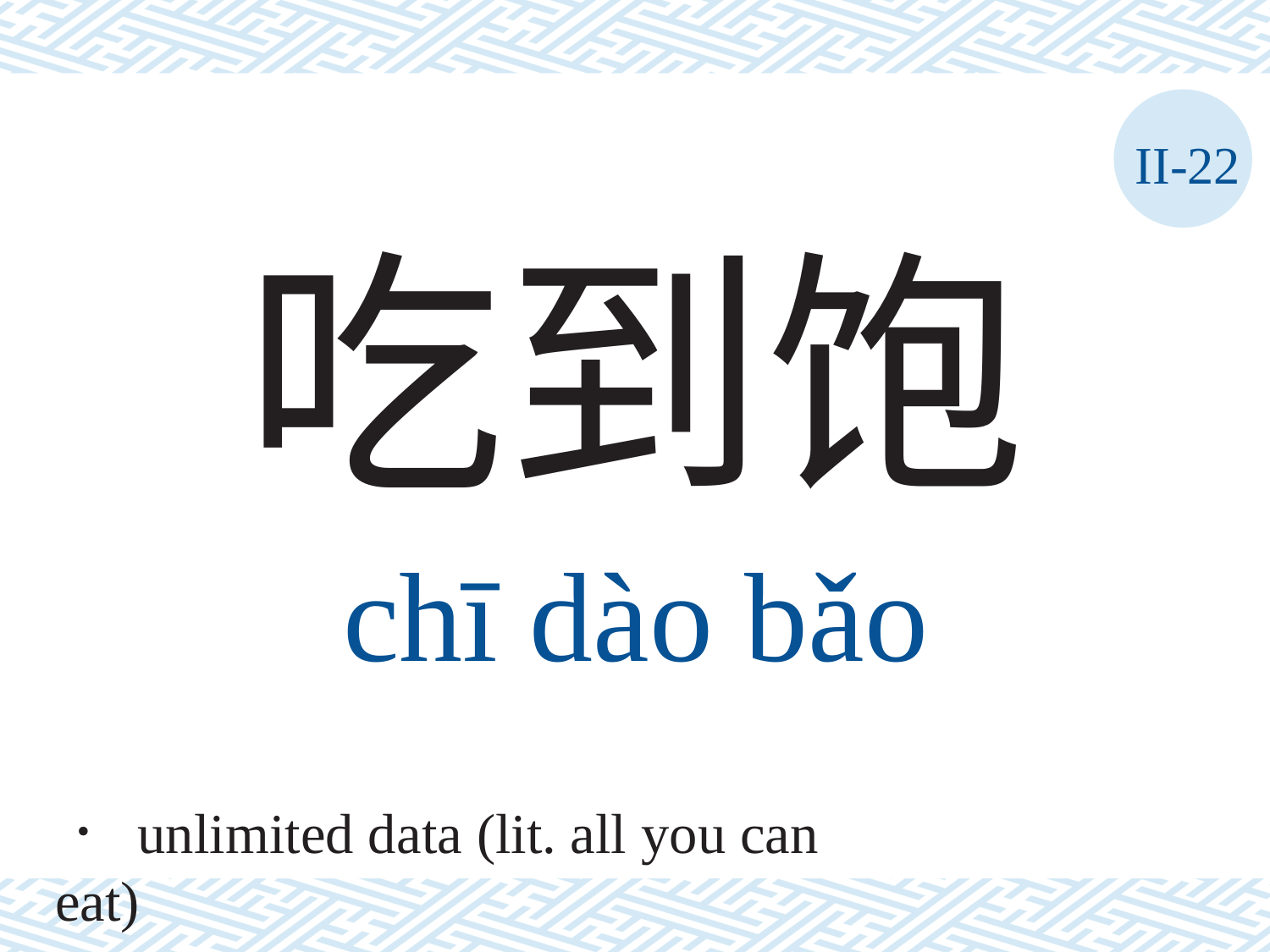

II-22
吃到饱
chī	dào	bǎo
． unlimited data (lit. all you can eat)